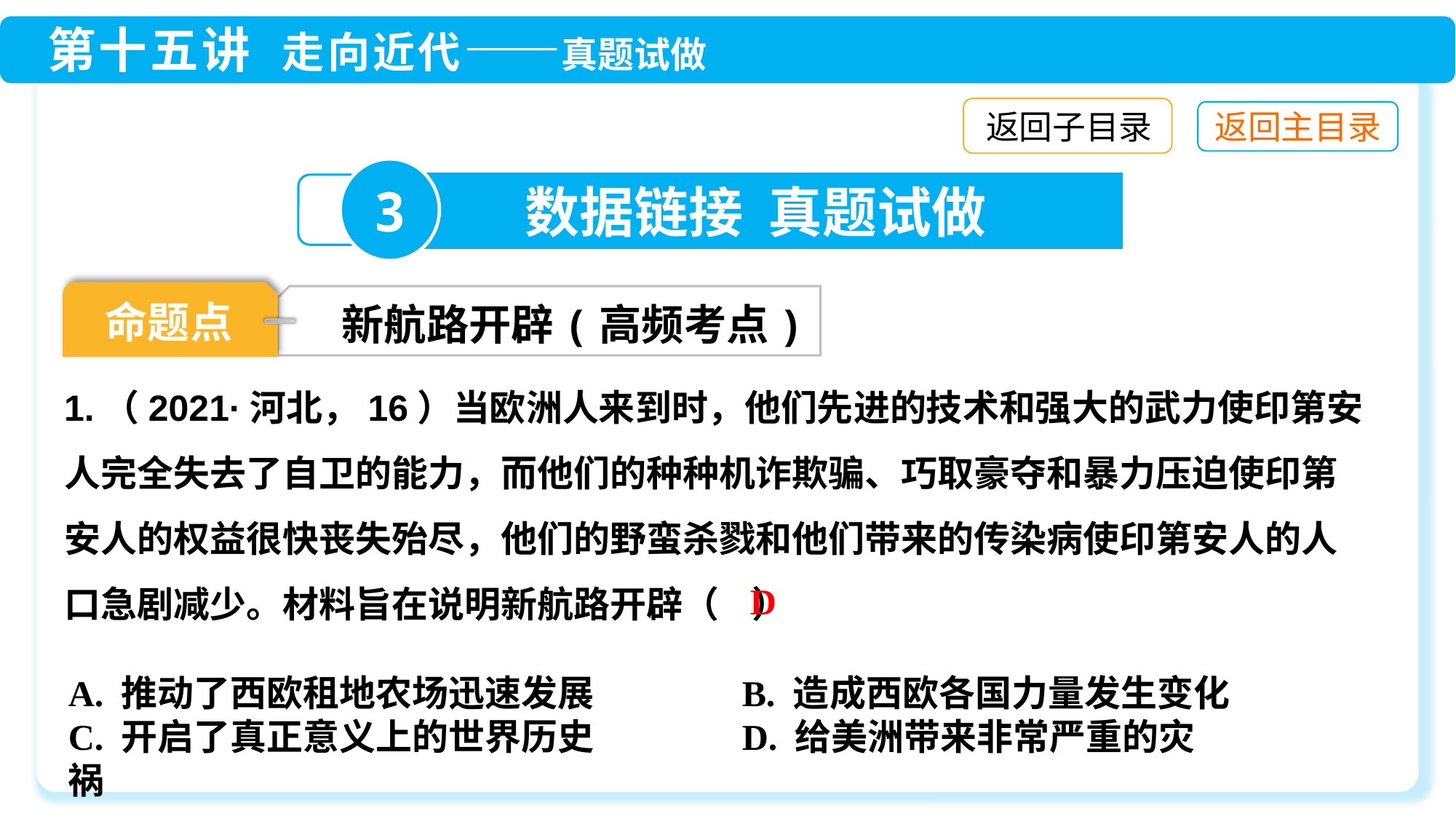

返回子目录

3
数据链接  真题试做

命题点
新航路开辟(高频考点)

1.（2021·河北，16）当欧洲人来到时，他们先进的技术和强大的武力使印第安人完全失去了自卫的能力，而他们的种种机诈欺骗、巧取豪夺和暴力压迫使印第安人的权益很快丧失殆尽，他们的野蛮杀戮和他们带来的传染病使印第安人的人口急剧减少。材料旨在说明新航路开辟（    ）
D
A. 推动了西欧租地农场迅速发展                 B. 造成西欧各国力量发生变化
C. 开启了真正意义上的世界历史                 D. 给美洲带来非常严重的灾祸